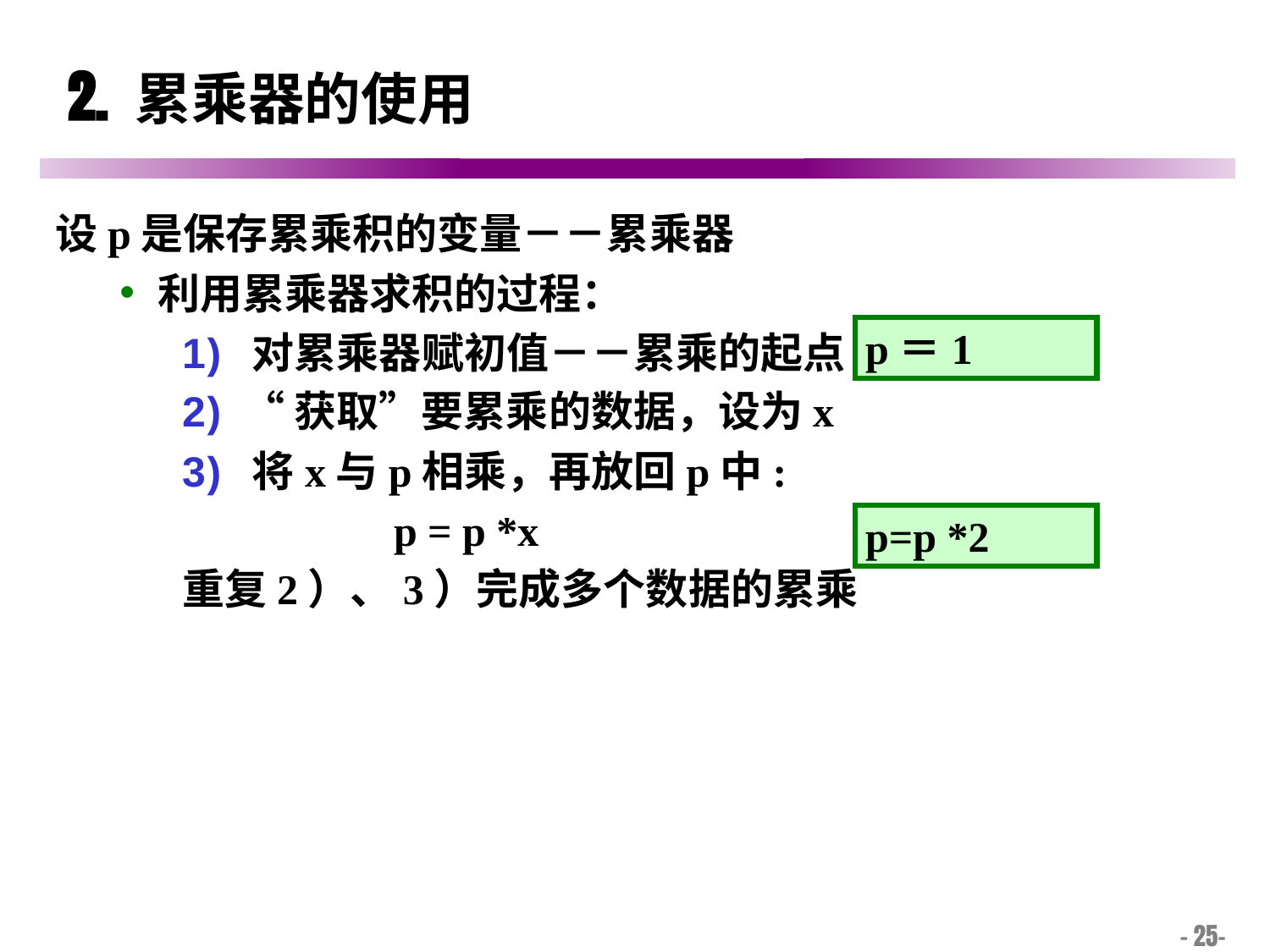

# 2. 累乘器的使用
设p是保存累乘积的变量－－累乘器
利用累乘器求积的过程：
  对累乘器赋初值－－累乘的起点
  “获取”要累乘的数据，设为x
  将x与p相乘，再放回p中:
                    p = p *x
重复2）、3）完成多个数据的累乘
p＝1
p=p *2
 - 25-